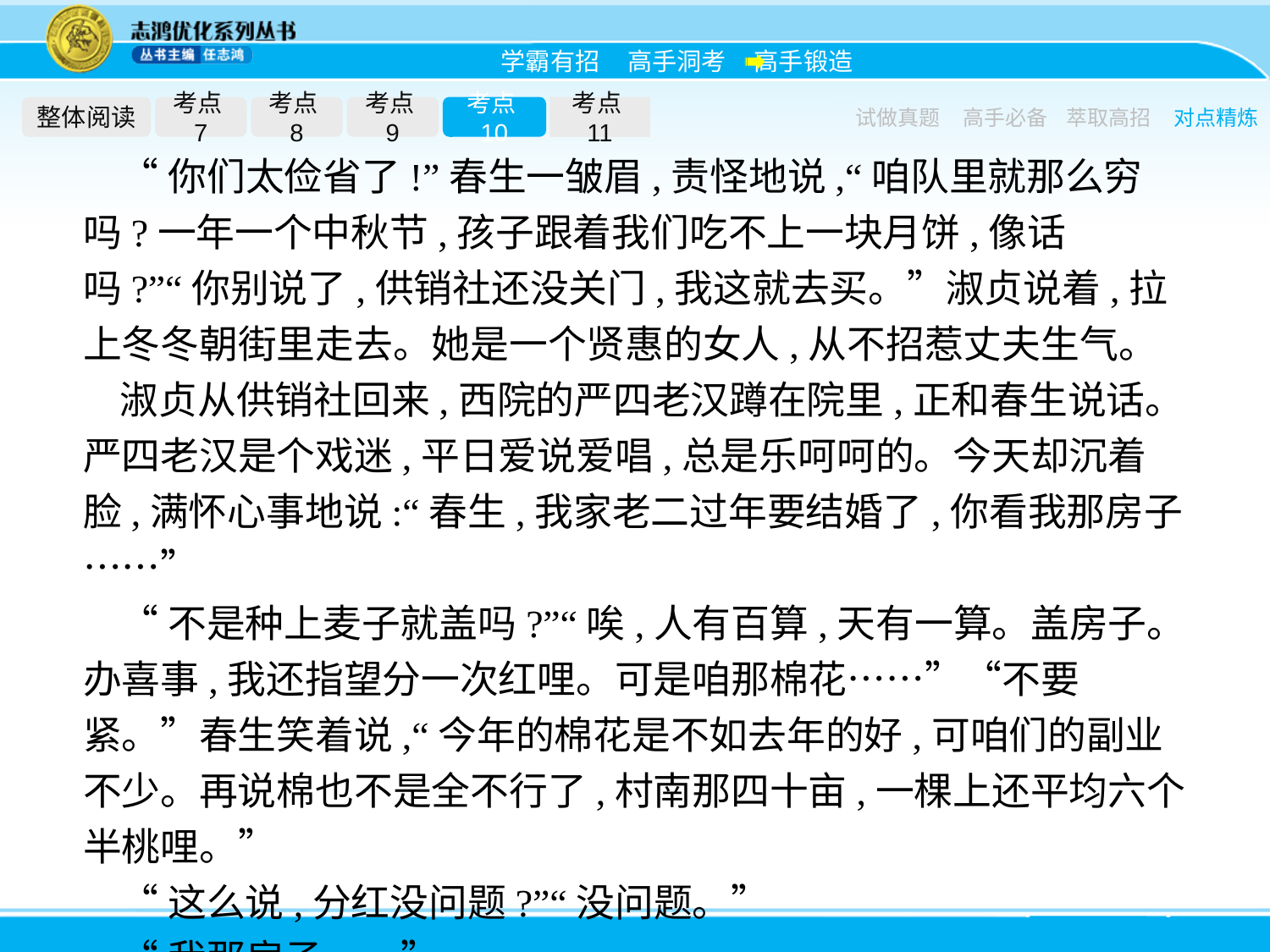

整体阅读
考点7
考点8
考点9
考点10
考点11
试做真题
高手必备
萃取高招
对点精炼
“你们太俭省了!”春生一皱眉,责怪地说,“咱队里就那么穷吗?一年一个中秋节,孩子跟着我们吃不上一块月饼,像话吗?”“你别说了,供销社还没关门,我这就去买。”淑贞说着,拉上冬冬朝街里走去。她是一个贤惠的女人,从不招惹丈夫生气。
淑贞从供销社回来,西院的严四老汉蹲在院里,正和春生说话。严四老汉是个戏迷,平日爱说爱唱,总是乐呵呵的。今天却沉着脸,满怀心事地说:“春生,我家老二过年要结婚了,你看我那房子……”
“不是种上麦子就盖吗?”“唉,人有百算,天有一算。盖房子。办喜事,我还指望分一次红哩。可是咱那棉花……”“不要紧。”春生笑着说,“今年的棉花是不如去年的好,可咱们的副业不少。再说棉也不是全不行了,村南那四十亩,一棵上还平均六个半桃哩。”
“这么说,分红没问题?”“没问题。”
“我那房子……”